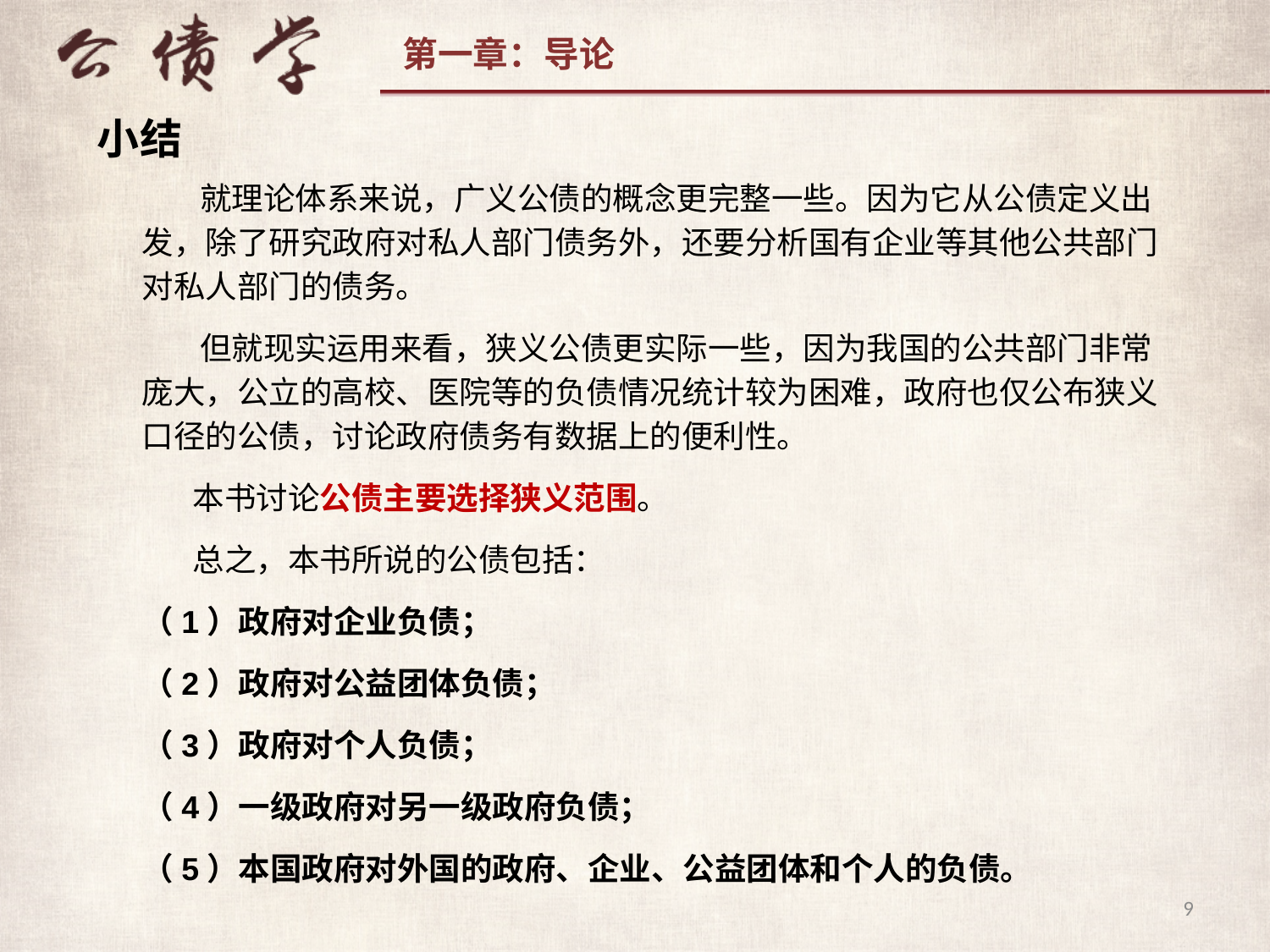

小结
       就理论体系来说，广义公债的概念更完整一些。因为它从公债定义出发，除了研究政府对私人部门债务外，还要分析国有企业等其他公共部门对私人部门的债务。
       但就现实运用来看，狭义公债更实际一些，因为我国的公共部门非常庞大，公立的高校、医院等的负债情况统计较为困难，政府也仅公布狭义口径的公债，讨论政府债务有数据上的便利性。
      本书讨论公债主要选择狭义范围。
      总之，本书所说的公债包括：
（1）政府对企业负债；
（2）政府对公益团体负债；
（3）政府对个人负债；
（4）一级政府对另一级政府负债；
（5）本国政府对外国的政府、企业、公益团体和个人的负债。
9